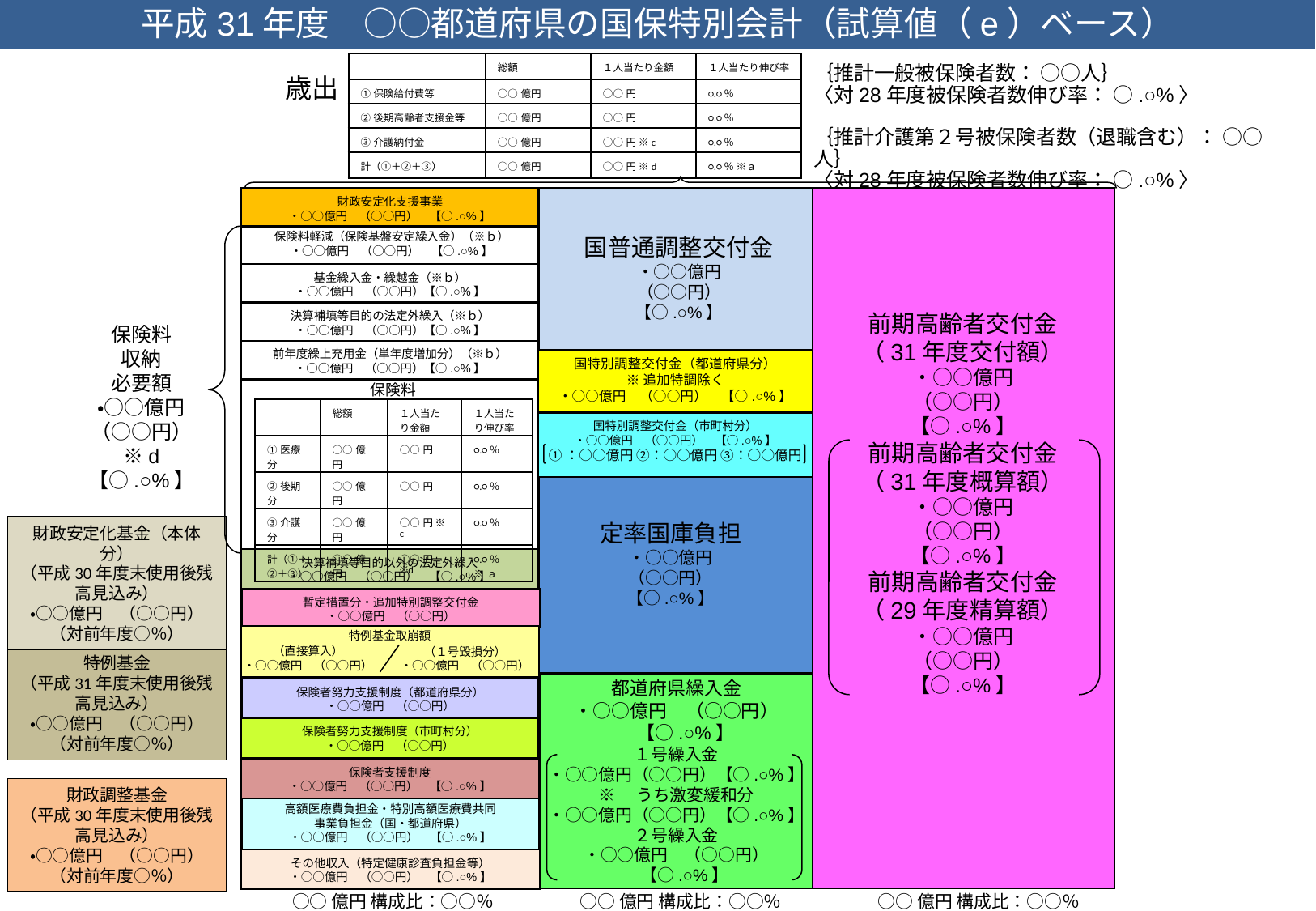

平成31年度　○○都道府県の国保特別会計（試算値（e）ベース）
|  | 総額 | １人当たり金額 | １人当たり伸び率 |
| --- | --- | --- | --- |
| ①保険給付費等 | ○○億円 | ○○円 | ○.○％ |
| ②後期高齢者支援金等 | ○○億円 | ○○円 | ○.○％ |
| ③介護納付金 | ○○億円 | ○○円 ※c | ○.○％ |
| 計（①＋②＋③） | ○○億円 | ○○円 ※d | ○.○％ ※ａ |
｛推計一般被保険者数： ○○人｝
〈対28年度被保険者数伸び率： ○.○%〉

｛推計介護第２号被保険者数（退職含む）： ○○人｝
〈対28年度被保険者数伸び率： ○.○%〉
歳出

財政安定化支援事業
・○○億円　（○○円）　【○.○%】

保険料軽減（保険基盤安定繰入金）（※ｂ）
・○○億円　（○○円）　【○.○%】

国普通調整交付金
・○○億円
（○○円）
【○.○%】

国特別調整交付金（都道府県分）
※追加特調除く
・○○億円　（○○円）　【○.○%】
保険料
国特別調整交付金（市町村分）
・○○億円　（○○円）　【○.○%】
①：○○億円 ②：○○億円 ③：○○億円

定率国庫負担
・○○億円
（○○円）
【○.○%】

保険者努力支援制度（都道府県分）
・○○億円　（○○円）
保険者努力支援制度（市町村分）
・○○億円　（○○円）
保険者支援制度
・○○億円　（○○円）　【○.○%】

高額医療費負担金・特別高額医療費共同
事業負担金（国・都道府県）
・○○億円　（○○円）　【○.○%】

都道府県繰入金
・○○億円　（○○円）
　【○.○%】
１号繰入金
・○○億円（○○円）【○.○%】
※　うち激変緩和分
・○○億円（○○円）【○.○%】
２号繰入金
・○○億円　（○○円）
　【○.○%】
基金繰入金・繰越金（※ｂ）
・○○億円　（○○円）【○.○%】

決算補填等目的の法定外繰入（※ｂ）
・○○億円　（○○円）【○.○%】

前年度繰上充用金（単年度増加分）（※ｂ）
・○○億円　（○○円）【○.○%】

決算補填等目的以外の法定外繰入
・○○億円　（○○円）　【○.○%】

暫定措置分・追加特別調整交付金
・○○億円　（○○円）

前期高齢者交付金
（31年度交付額）
・○○億円
（○○円）
【○.○%】
前期高齢者交付金
（31年度概算額）
・○○億円
（○○円）
【○.○%】
前期高齢者交付金
（29年度精算額）
・○○億円
（○○円）
【○.○%】

保険料
収納
必要額
・○○億円
（○○円）※d
【○.○%】
|  | 総額 | １人当たり金額 | １人当たり伸び率 |
| --- | --- | --- | --- |
| ①医療分 | ○○億円 | ○○円 | ○.○％ |
| ②後期分 | ○○億円 | ○○円 | ○.○％ |
| ③介護分 | ○○億円 | ○○円 ※c | ○.○％ |
| 計（①＋②＋③） | ○○億円 | ○○円 ※d | ○.○％ ※ａ |

財政安定化基金（本体分）
（平成30年度末使用後残高見込み）
・○○億円　（○○円）
（対前年度○％）
特例基金取崩額

（直接算入）
・○○億円　（○○円）
（１号毀損分）
・○○億円　（○○円）
特例基金
（平成31年度末使用後残高見込み）
・○○億円　（○○円）
（対前年度○％）
財政調整基金
（平成30年度末使用後残高見込み）
・○○億円　（○○円）
（対前年度○％）

その他収入（特定健康診査負担金等）
・○○億円　（○○円）　【○.○%】

○○億円 構成比：○○％
○○億円 構成比：○○％
○○億円 構成比：○○％